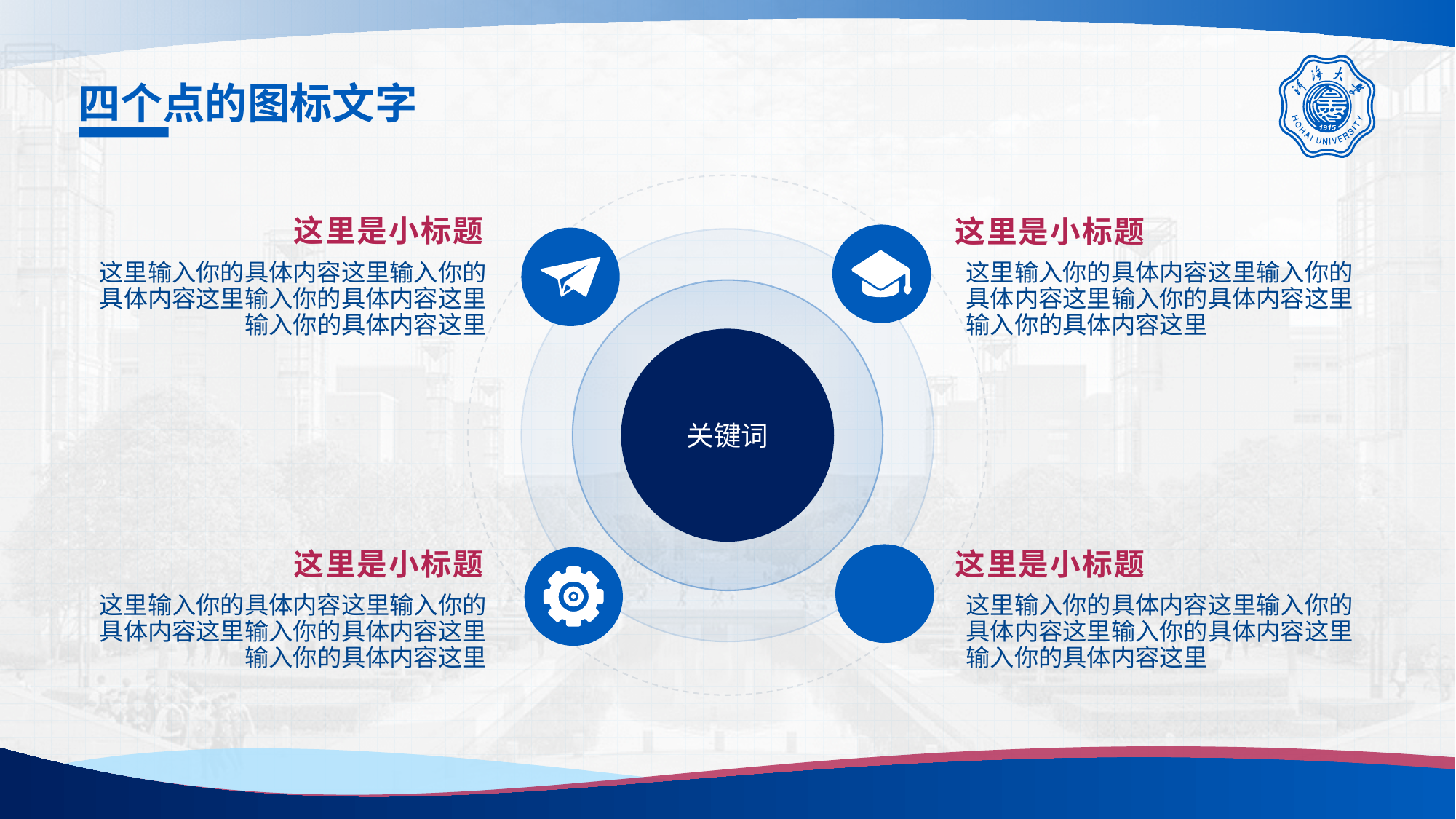

# 四个点的图标文字
这里是小标题
这里是小标题

这里输入你的具体内容这里输入你的具体内容这里输入你的具体内容这里输入你的具体内容这里

这里输入你的具体内容这里输入你的具体内容这里输入你的具体内容这里输入你的具体内容这里

这里是小标题
这里是小标题

这里输入你的具体内容这里输入你的具体内容这里输入你的具体内容这里输入你的具体内容这里

这里输入你的具体内容这里输入你的具体内容这里输入你的具体内容这里输入你的具体内容这里